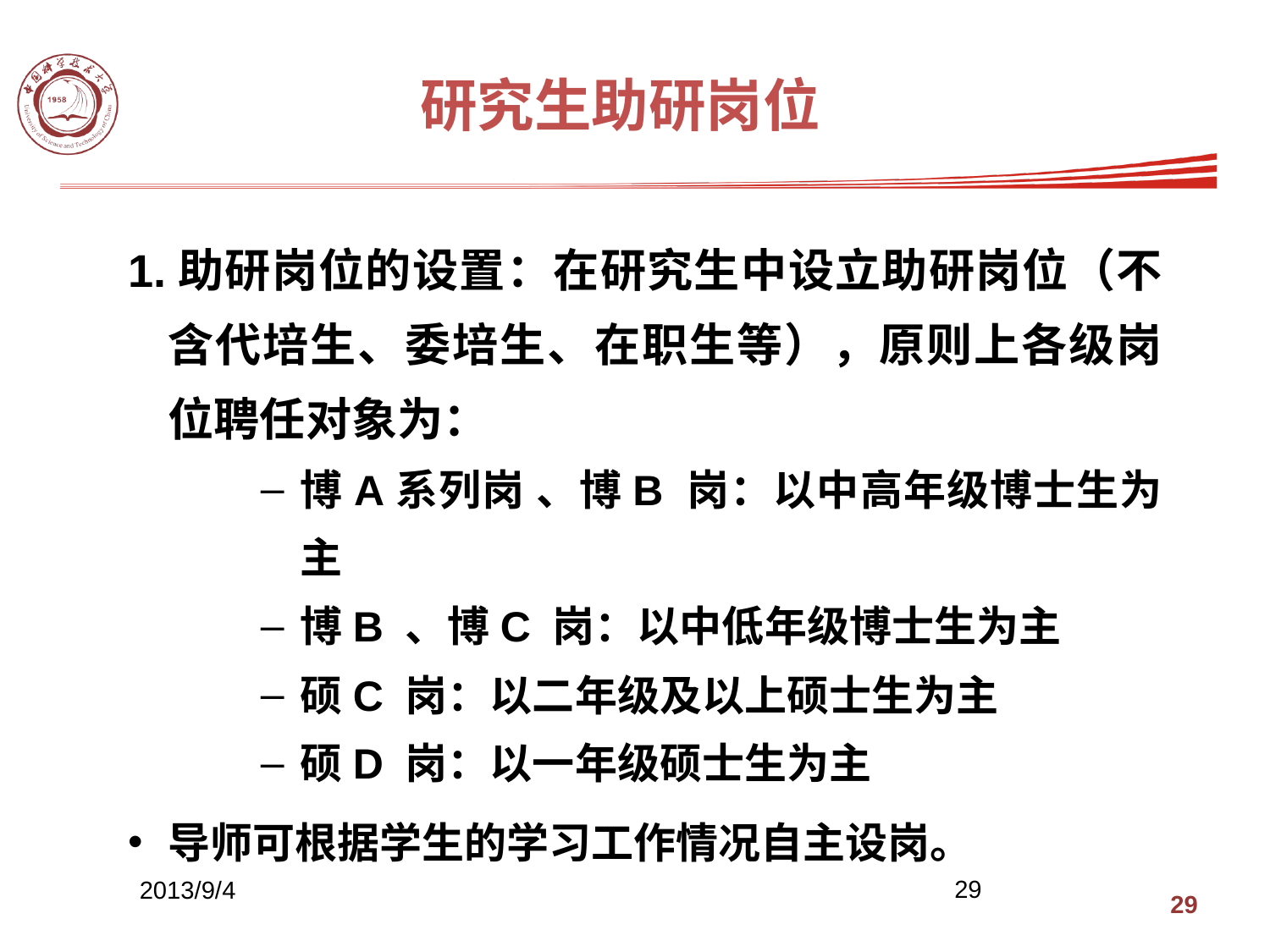

# 研究生助研岗位
1.助研岗位的设置：在研究生中设立助研岗位（不含代培生、委培生、在职生等），原则上各级岗位聘任对象为：
博A系列岗 、博B 岗：以中高年级博士生为主
博B 、博C 岗：以中低年级博士生为主
硕C 岗：以二年级及以上硕士生为主
硕D 岗：以一年级硕士生为主
导师可根据学生的学习工作情况自主设岗。
29
2013/9/4